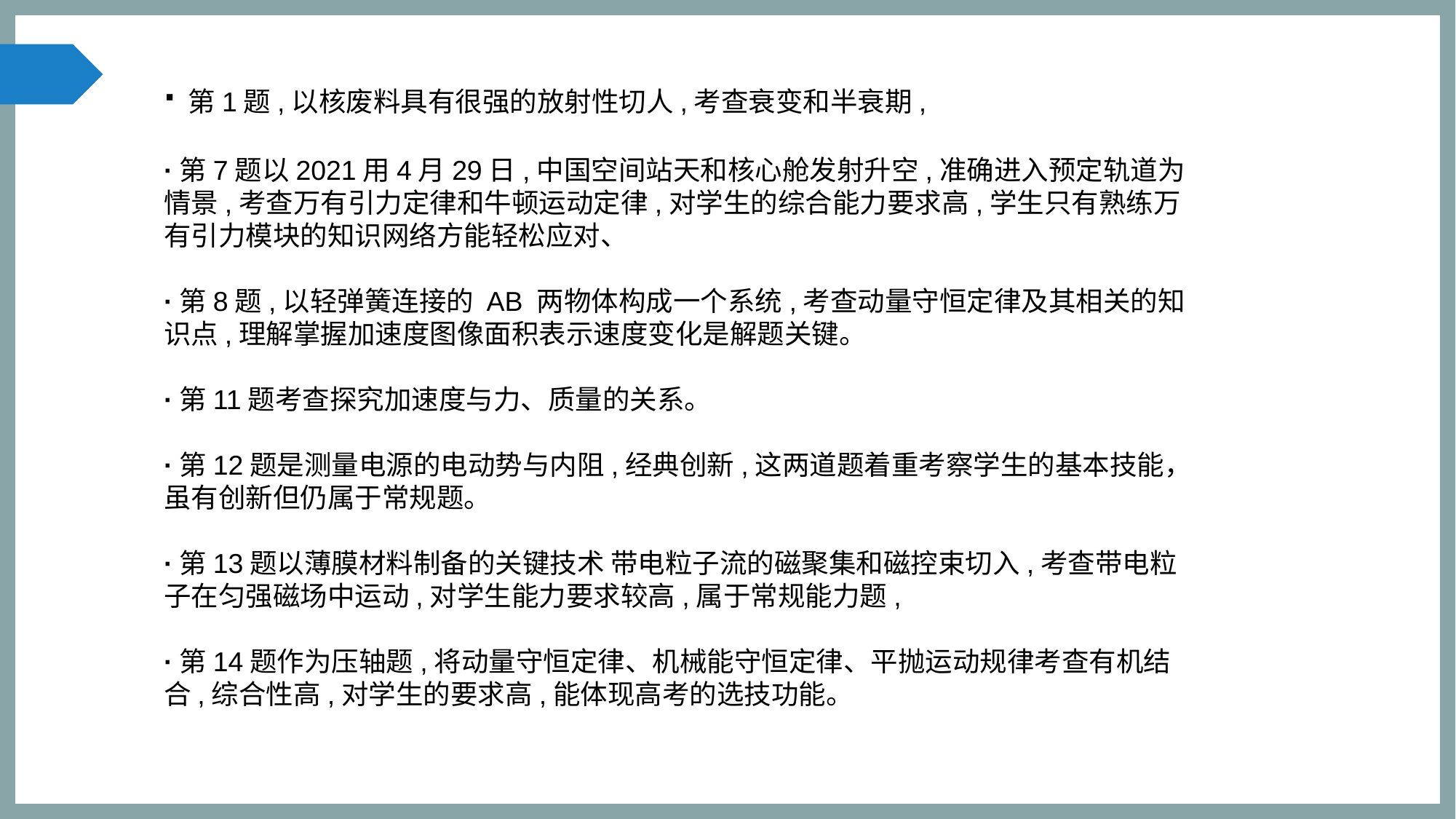

·第1题,以核废料具有很强的放射性切人,考查衰变和半衰期,

·第7题以2021用4月29日,中国空间站天和核心舱发射升空,准确进入预定轨道为情景,考查万有引力定律和牛顿运动定律,对学生的综合能力要求高,学生只有熟练万有引力模块的知识网络方能轻松应对、

·第8题,以轻弹簧连接的 AB 两物体构成一个系统,考查动量守恒定律及其相关的知识点,理解掌握加速度图像面积表示速度变化是解题关键。

·第11题考查探究加速度与力、质量的关系。

·第12题是测量电源的电动势与内阻,经典创新,这两道题着重考察学生的基本技能，虽有创新但仍属于常规题。

·第13题以薄膜材料制备的关键技术 带电粒子流的磁聚集和磁控束切入,考查带电粒子在匀强磁场中运动,对学生能力要求较高,属于常规能力题,

·第14题作为压轴题,将动量守恒定律、机械能守恒定律、平抛运动规律考查有机结合,综合性高,对学生的要求高,能体现高考的选技功能。